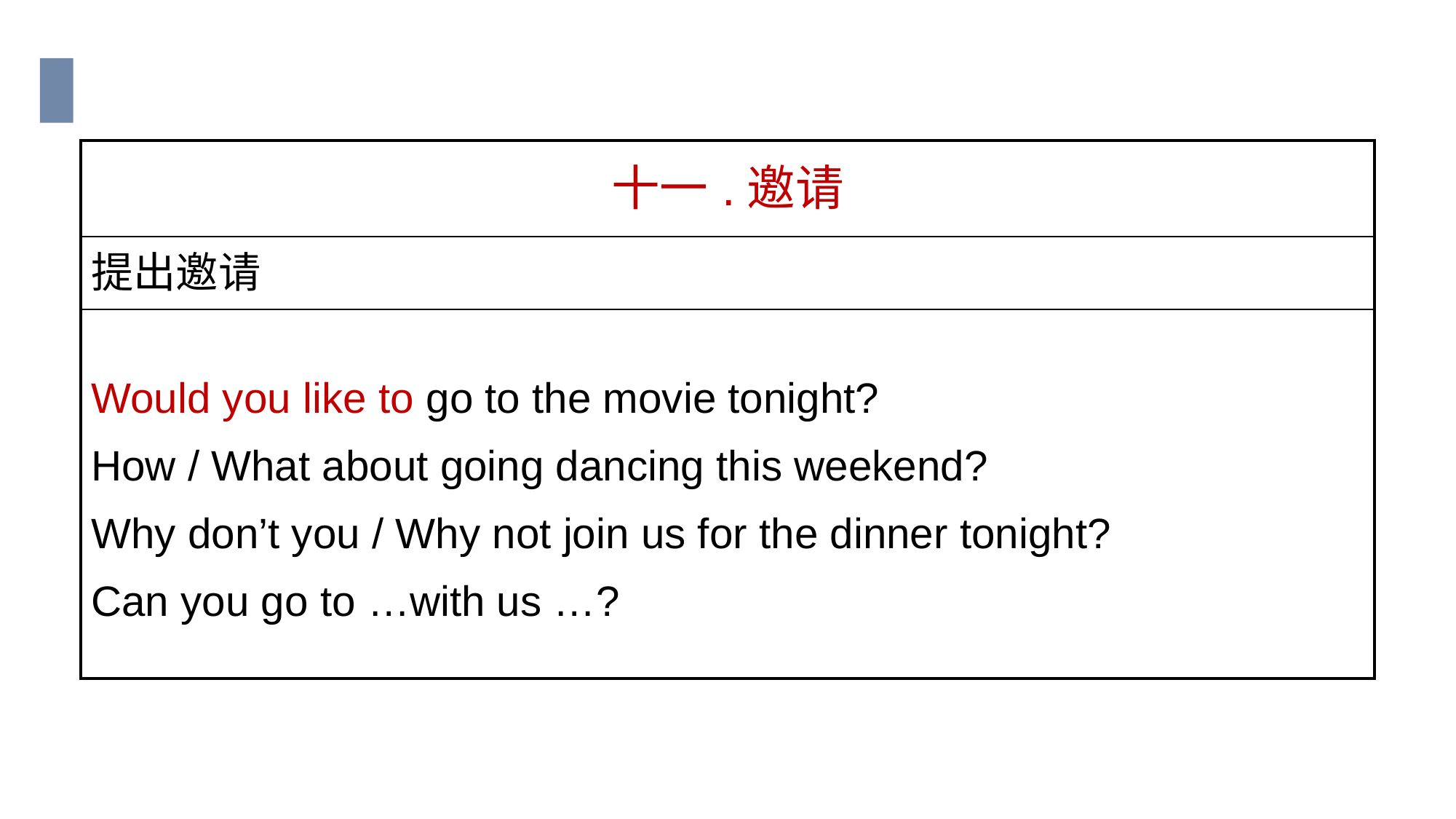

| 十一.邀请 |
| --- |
| 提出邀请 |
| Would you like to go to the movie tonight? How / What about going dancing this weekend? Why don’t you / Why not join us for the dinner tonight? Can you go to …with us …? |